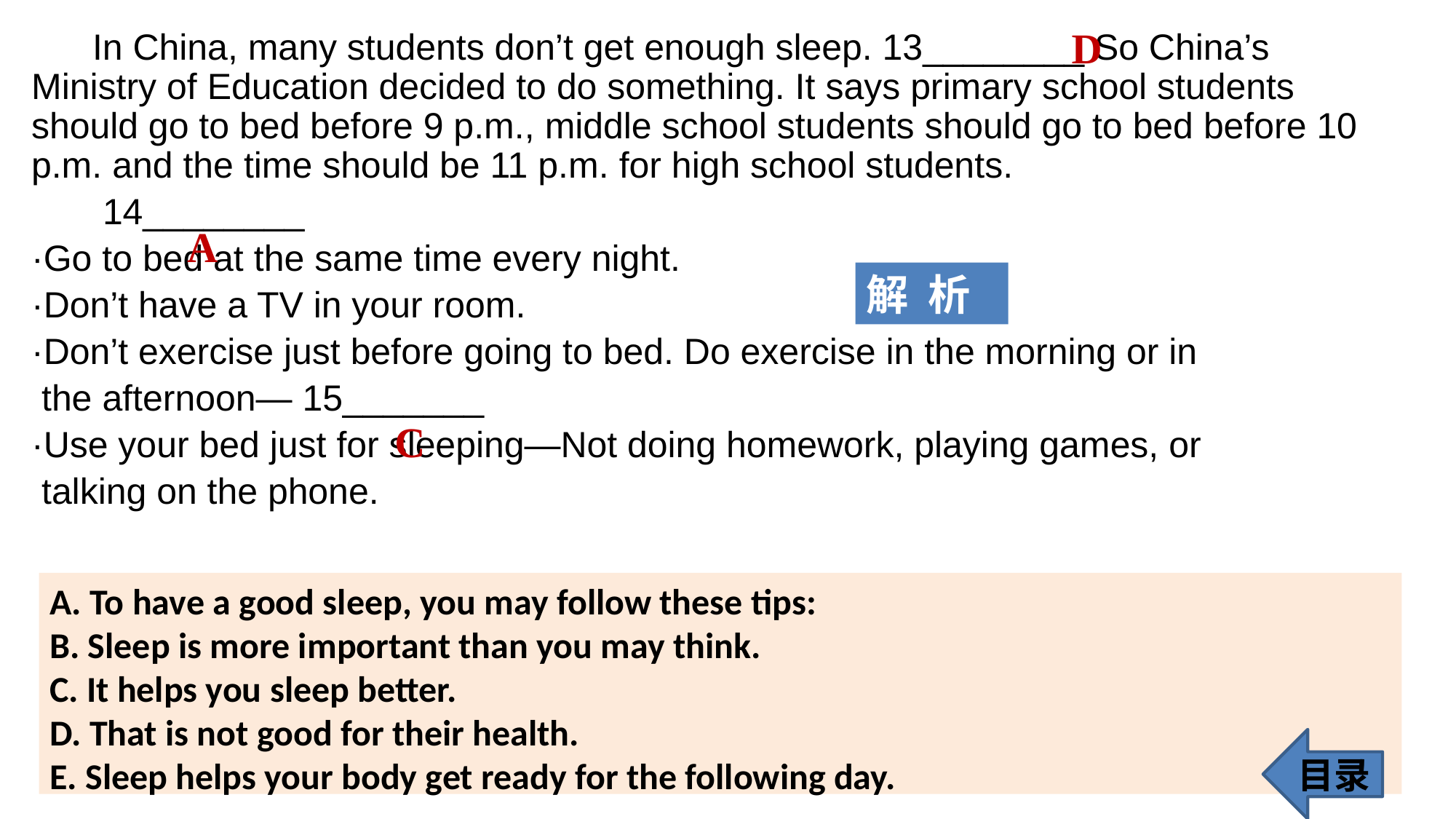

D
      In China, many students don’t get enough sleep. 13________ So China’s Ministry of Education decided to do something. It says primary school students should go to bed before 9 p.m., middle school students should go to bed before 10 p.m. and the time should be 11 p.m. for high school students.
       14________
·Go to bed at the same time every night.
·Don’t have a TV in your room.
·Don’t exercise just before going to bed. Do exercise in the morning or in
 the afternoon— 15_______
·Use your bed just for sleeping—Not doing homework, playing games, or
 talking on the phone.
 A
解  析
 C
A. To have a good sleep, you may follow these tips:
B. Sleep is more important than you may think.
C. It helps you sleep better.
D. That is not good for their health.
E. Sleep helps your body get ready for the following day.
目录
132